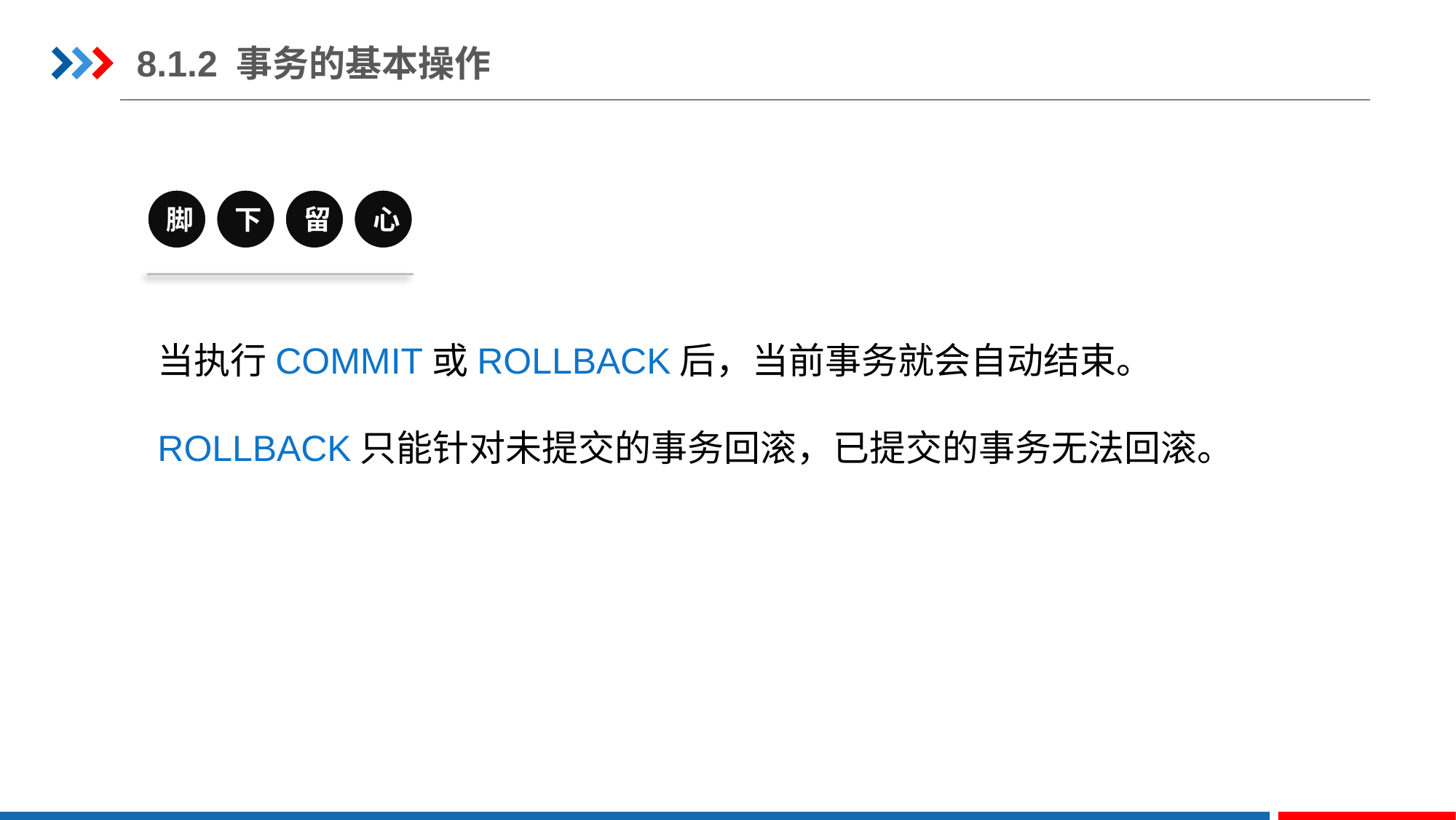

8.1.2 事务的基本操作
脚
下
留
心
当执行COMMIT或ROLLBACK后，当前事务就会自动结束。

ROLLBACK只能针对未提交的事务回滚，已提交的事务无法回滚。